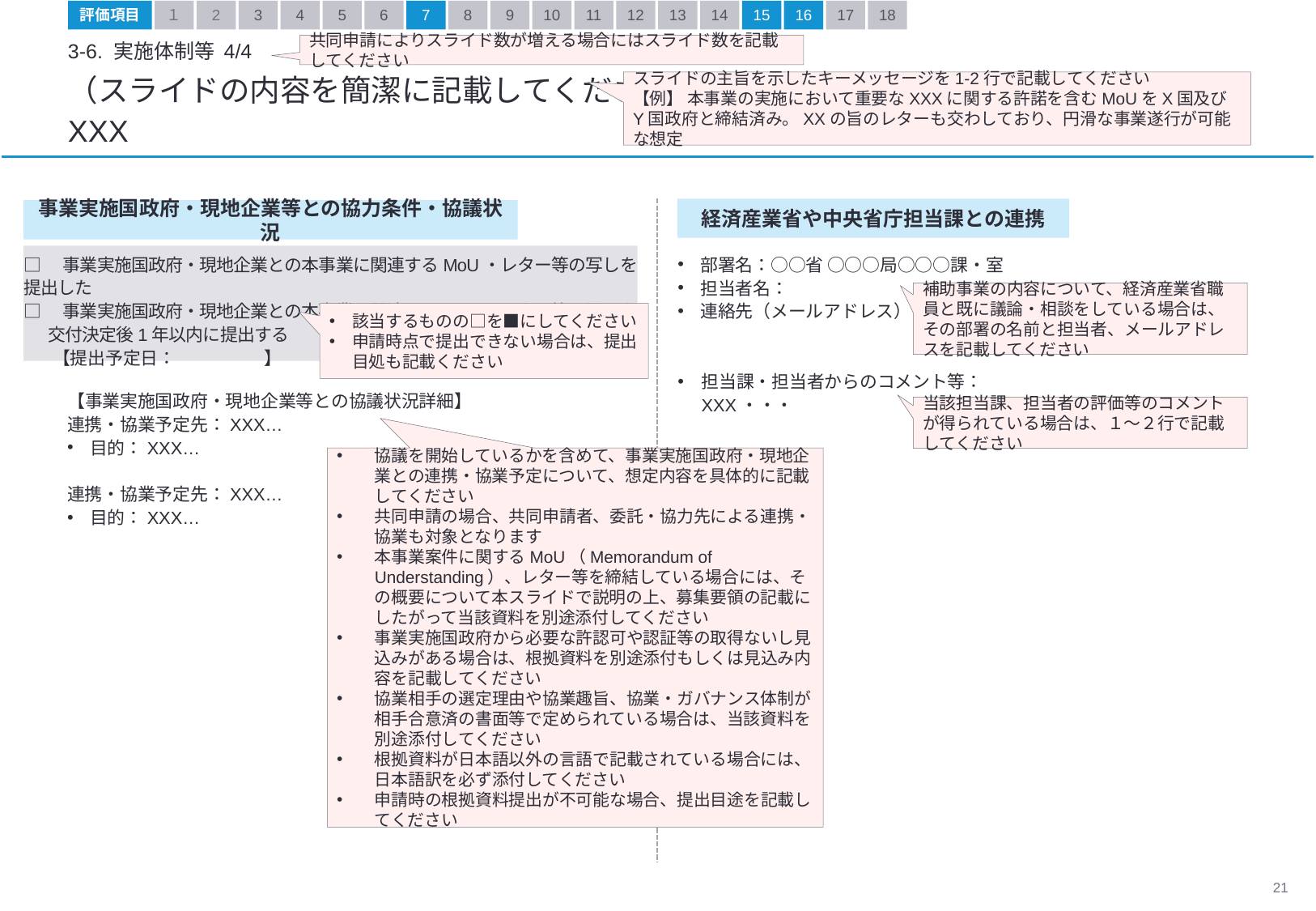

評価項目
１
2
3
4
5
6
8
9
10
11
12
13
14
15
16
17
18
7
3-6. 実施体制等 4/4
共同申請によりスライド数が増える場合にはスライド数を記載してください
（スライドの内容を簡潔に記載してください）
XXX
スライドの主旨を示したキーメッセージを1-2行で記載してください
【例】 本事業の実施において重要なXXXに関する許諾を含むMoUをX国及びY国政府と締結済み。XXの旨のレターも交わしており、円滑な事業遂行が可能な想定
経済産業省や中央省庁担当課との連携
事業実施国政府・現地企業等との協力条件・協議状況
部署名：○○省 ○○○局○○○課・室
担当者名：
連絡先（メールアドレス）：

担当課・担当者からのコメント等：
XXX・・・
□　事業実施国政府・現地企業との本事業に関連するMoU・レター等の写しを提出した
□　事業実施国政府・現地企業との本事業に関連するMoU・レター等の写しを交付決定後1年以内に提出する
　   【提出予定日：　　　　　】
補助事業の内容について、経済産業省職員と既に議論・相談をしている場合は、その部署の名前と担当者、メールアドレスを記載してください
該当するものの□を■にしてください
申請時点で提出できない場合は、提出目処も記載ください
XXX
【事業実施国政府・現地企業等との協議状況詳細】
連携・協業予定先：XXX…
目的：XXX…

連携・協業予定先：XXX…
目的：XXX…

当該担当課、担当者の評価等のコメントが得られている場合は、１～２行で記載してください
協議を開始しているかを含めて、事業実施国政府・現地企業との連携・協業予定について、想定内容を具体的に記載してください
共同申請の場合、共同申請者、委託・協力先による連携・協業も対象となります
本事業案件に関するMoU（Memorandum of Understanding）、レター等を締結している場合には、その概要について本スライドで説明の上、募集要領の記載にしたがって当該資料を別途添付してください
事業実施国政府から必要な許認可や認証等の取得ないし見込みがある場合は、根拠資料を別途添付もしくは見込み内容を記載してください
協業相手の選定理由や協業趣旨、協業・ガバナンス体制が相手合意済の書面等で定められている場合は、当該資料を別途添付してください
根拠資料が日本語以外の言語で記載されている場合には、日本語訳を必ず添付してください
申請時の根拠資料提出が不可能な場合、提出目途を記載してください